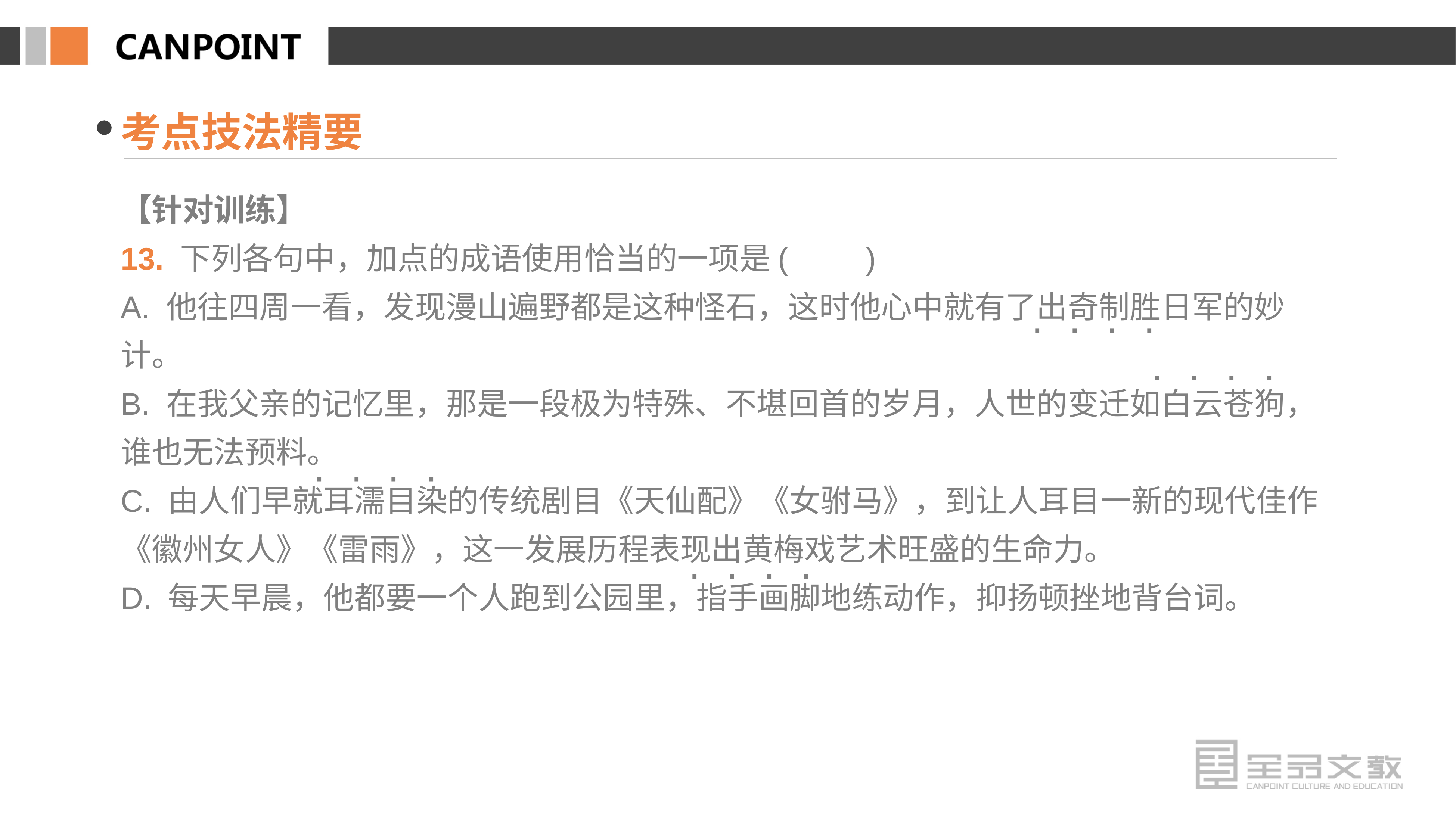

考点技法精要

【针对训练】
13. 下列各句中，加点的成语使用恰当的一项是(　　)
A. 他往四周一看，发现漫山遍野都是这种怪石，这时他心中就有了出奇制胜日军的妙计。
B. 在我父亲的记忆里，那是一段极为特殊、不堪回首的岁月，人世的变迁如白云苍狗，谁也无法预料。
C. 由人们早就耳濡目染的传统剧目《天仙配》《女驸马》，到让人耳目一新的现代佳作《徽州女人》《雷雨》，这一发展历程表现出黄梅戏艺术旺盛的生命力。
D. 每天早晨，他都要一个人跑到公园里，指手画脚地练动作，抑扬顿挫地背台词。

·  ·  ·  ·
·  ·  ·  ·
·  ·  ·  ·
·  ·  ·  ·